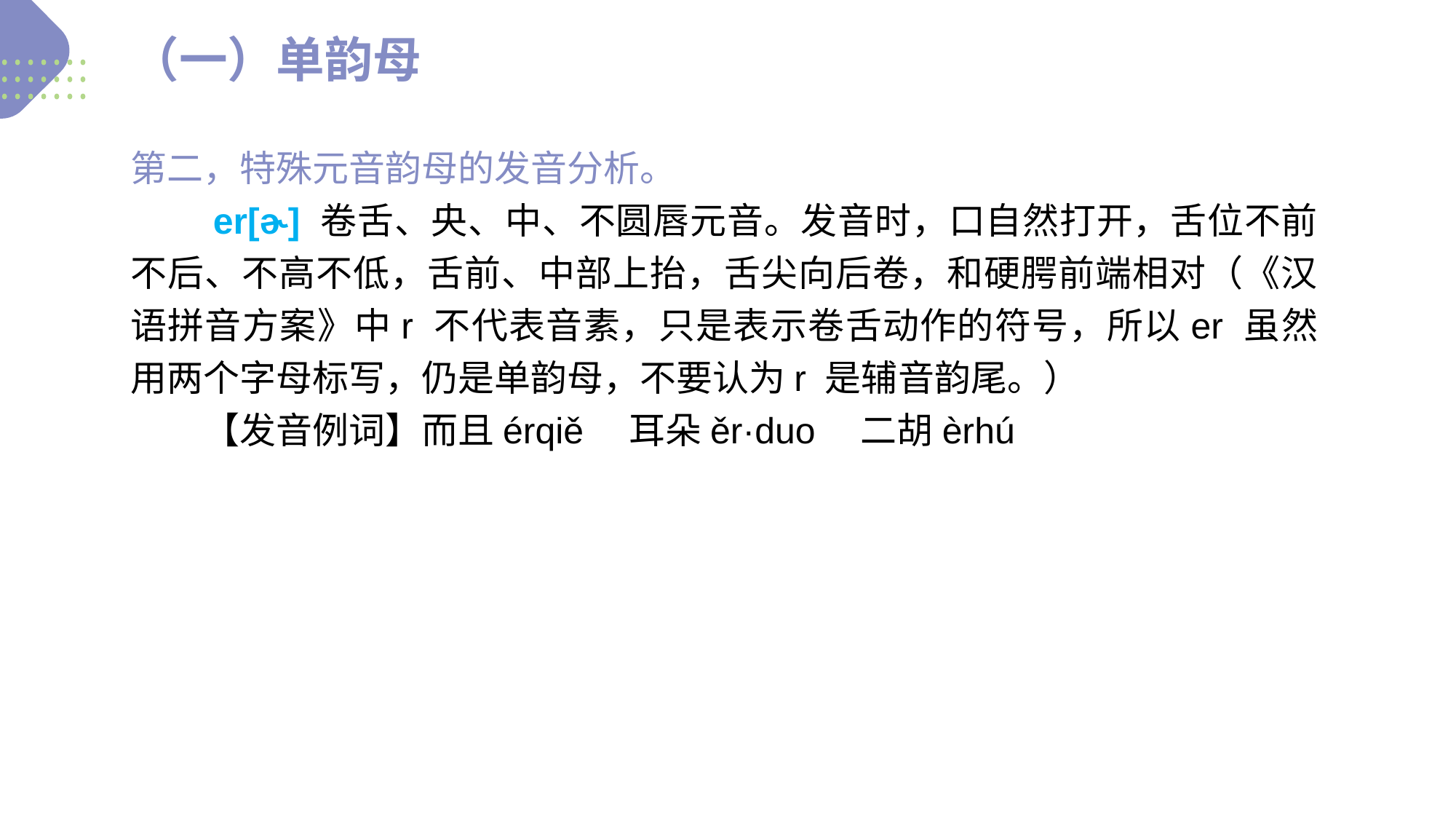

（一）单韵母

第二，特殊元音韵母的发音分析。
　　er[ɚ] 卷舌、央、中、不圆唇元音。发音时，口自然打开，舌位不前不后、不高不低，舌前、中部上抬，舌尖向后卷，和硬腭前端相对（《汉语拼音方案》中r 不代表音素，只是表示卷舌动作的符号，所以er 虽然用两个字母标写，仍是单韵母，不要认为r 是辅音韵尾。）
　　【发音例词】而且érqiě　耳朵ěr·duo　二胡èrhú